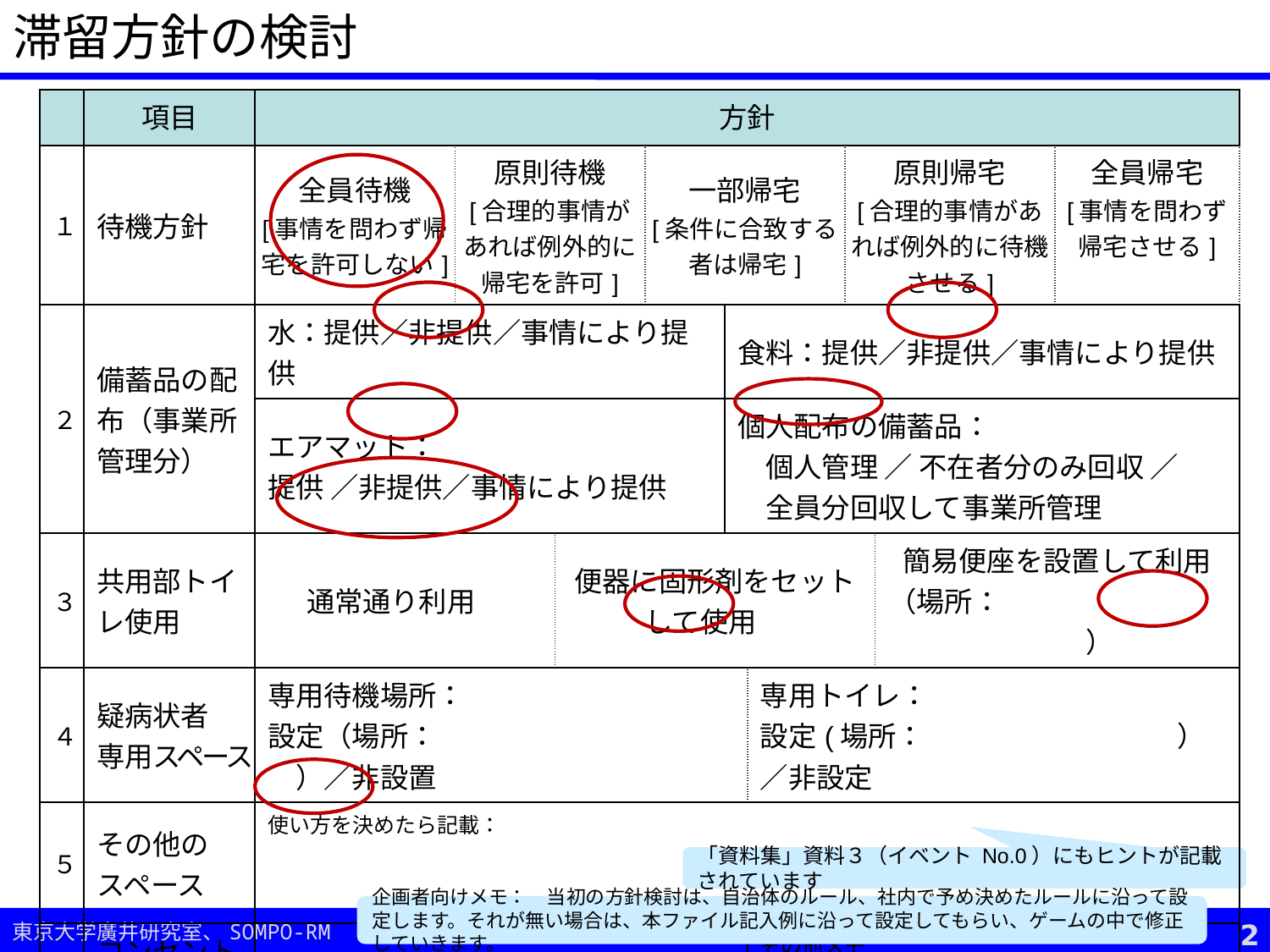

滞留方針の検討
|  | 項目 | 方針 |  |  |  |  |  |  |  |  |
| --- | --- | --- | --- | --- | --- | --- | --- | --- | --- | --- |
| １ | 待機方針 | 全員待機 [事情を問わず帰宅を許可しない] | 原則待機 [合理的事情があれば例外的に帰宅を許可] |  | 一部帰宅 [条件に合致する者は帰宅] |  |  | 原則帰宅 [合理的事情があれば例外的に待機させる] |  | 全員帰宅 [事情を問わず帰宅させる] |
| ２ | 備蓄品の配布（事業所管理分） | 水：提供／非提供／事情により提供 |  |  |  | 食料：提供／非提供／事情により提供 |  |  |  |  |
|  |  | エアマット： 提供 ／非提供／事情により提供 |  |  |  | 個人配布の備蓄品： 　個人管理 ／ 不在者分のみ回収 ／ 　全員分回収して事業所管理 |  |  |  |  |
| ３ | 共用部トイレ使用 | 通常通り利用 |  | 便器に固形剤をセットして使用 |  |  |  |  | 簡易便座を設置して利用（場所：　　　　　　　　　　　） |  |
| ４ | 疑病状者 専用スペース | 専用待機場所： 設定（場所：　　　　　　　　　　）／非設置 |  |  |  |  | 専用トイレ： 設定(場所：　　　　　　　　　）／非設定 |  |  |  |
| ５ | その他の スペース | 使い方を決めたら記載： |  |  |  |  |  |  |  |  |
| ６ | コンセントの利用 | 使用可 / 条件付き使用可 / 使用不可 |  |  |  |  | その他メモ |  |  |  |

「資料集」資料３（イベント No.0）にもヒントが記載されています
企画者向けメモ：　当初の方針検討は、自治体のルール、社内で予め決めたルールに沿って設定します。それが無い場合は、本ファイル記入例に沿って設定してもらい、ゲームの中で修正していきます。
2